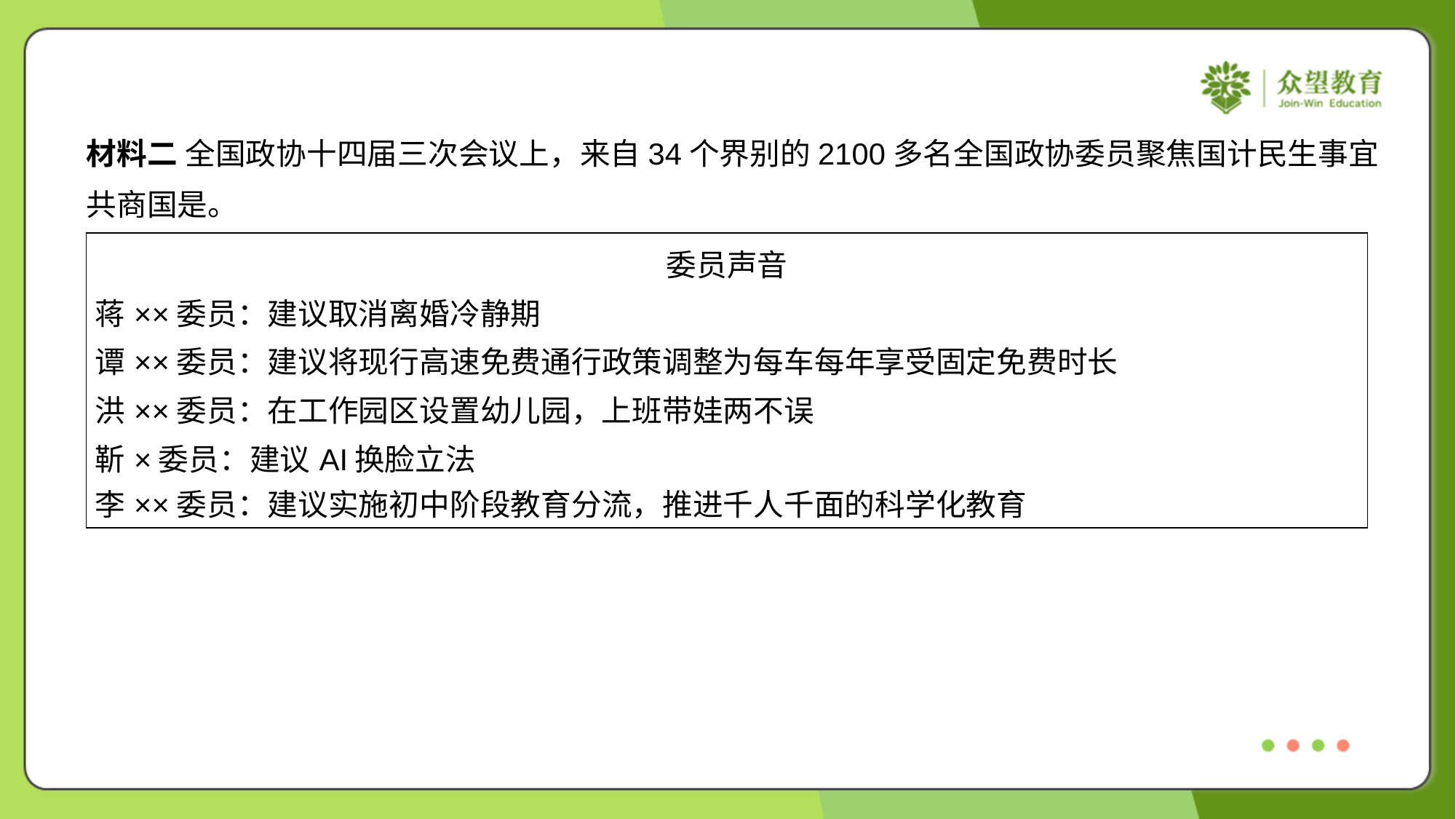

材料二 全国政协十四届三次会议上，来自34个界别的2100多名全国政协委员聚焦国计民生事宜
共商国是。
| 委员声音 蒋××委员：建议取消离婚冷静期 谭××委员：建议将现行高速免费通行政策调整为每车每年享受固定免费时长 洪××委员：在工作园区设置幼儿园，上班带娃两不误 靳×委员：建议AI换脸立法 李××委员：建议实施初中阶段教育分流，推进千人千面的科学化教育 |
| --- |